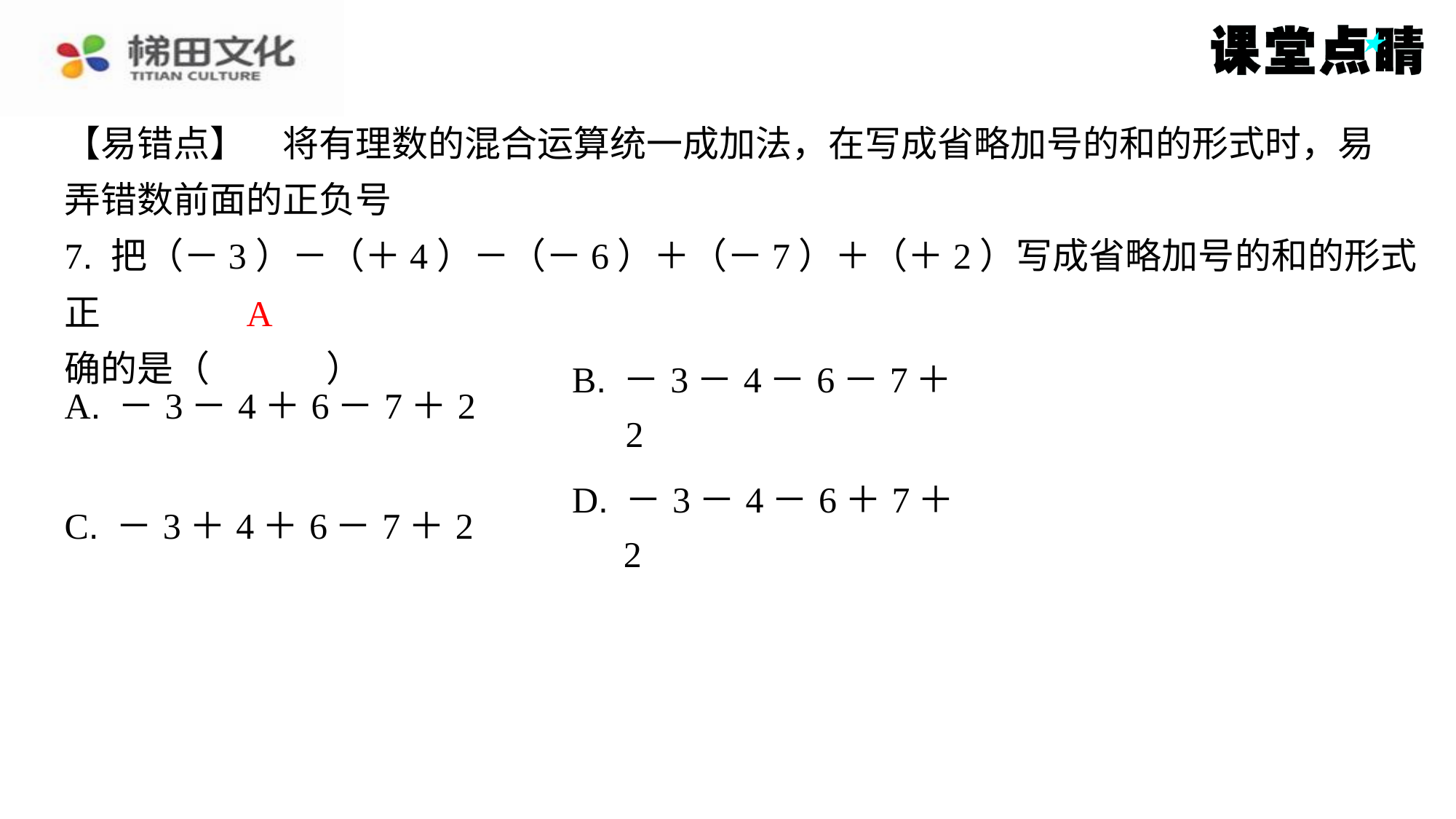

【易错点】　将有理数的混合运算统一成加法，在写成省略加号的和的形式时，易
弄错数前面的正负号
7. 把（－3）－（＋4）－（－6）＋（－7）＋（＋2）写成省略加号的和的形式正
确的是（　A　）
A
| A. －3－4＋6－7＋2 | B. －3－4－6－7＋2 |
| --- | --- |
| C. －3＋4＋6－7＋2 | D. －3－4－6＋7＋2 |